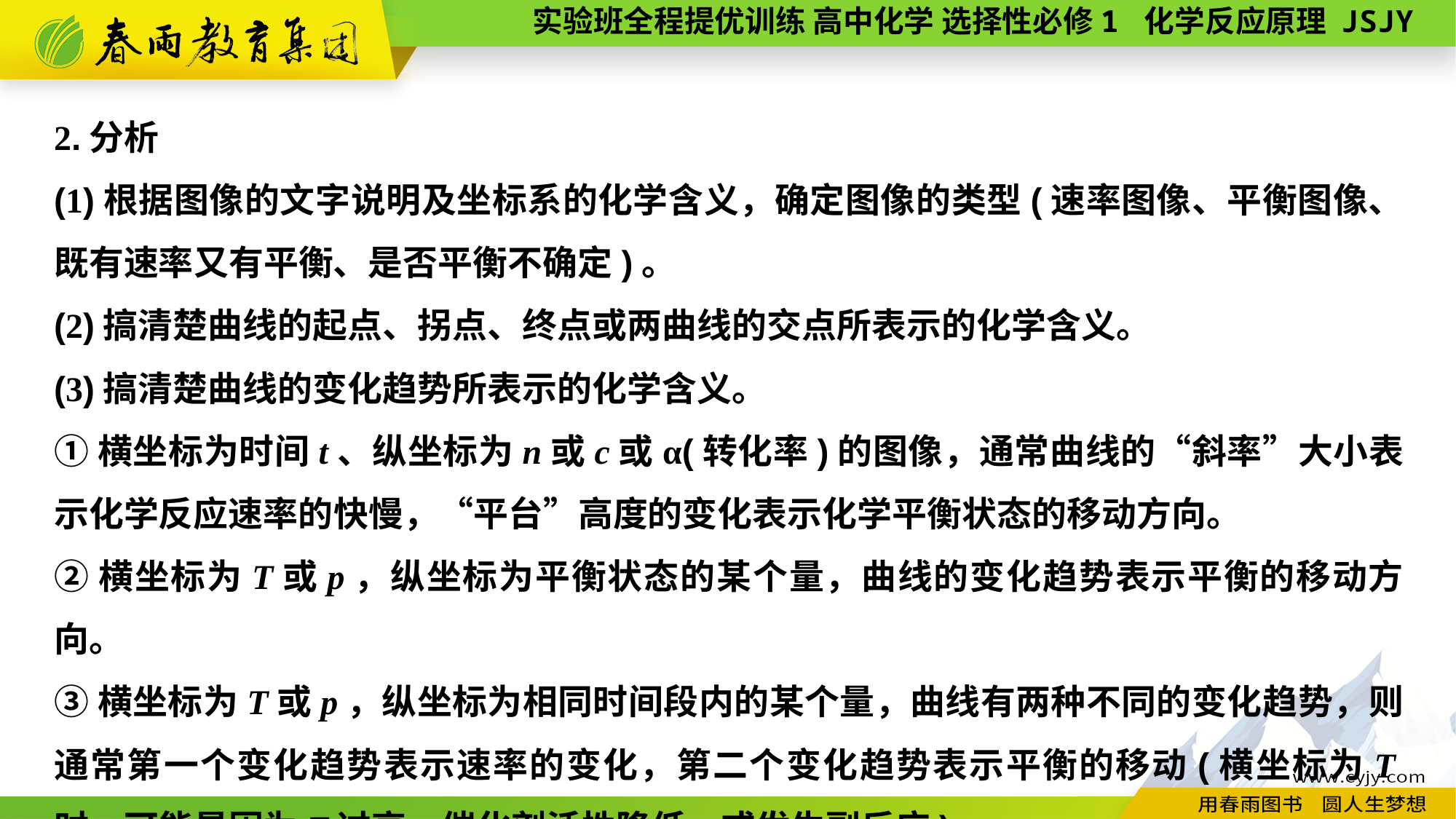

2.分析
(1)根据图像的文字说明及坐标系的化学含义，确定图像的类型(速率图像、平衡图像、既有速率又有平衡、是否平衡不确定)。
(2)搞清楚曲线的起点、拐点、终点或两曲线的交点所表示的化学含义。
(3)搞清楚曲线的变化趋势所表示的化学含义。
①横坐标为时间t、纵坐标为n或c或α(转化率)的图像，通常曲线的“斜率”大小表示化学反应速率的快慢，“平台”高度的变化表示化学平衡状态的移动方向。
②横坐标为T或p，纵坐标为平衡状态的某个量，曲线的变化趋势表示平衡的移动方向。
③横坐标为T或p，纵坐标为相同时间段内的某个量，曲线有两种不同的变化趋势，则通常第一个变化趋势表示速率的变化，第二个变化趋势表示平衡的移动(横坐标为T时，可能是因为T过高，催化剂活性降低，或发生副反应)。